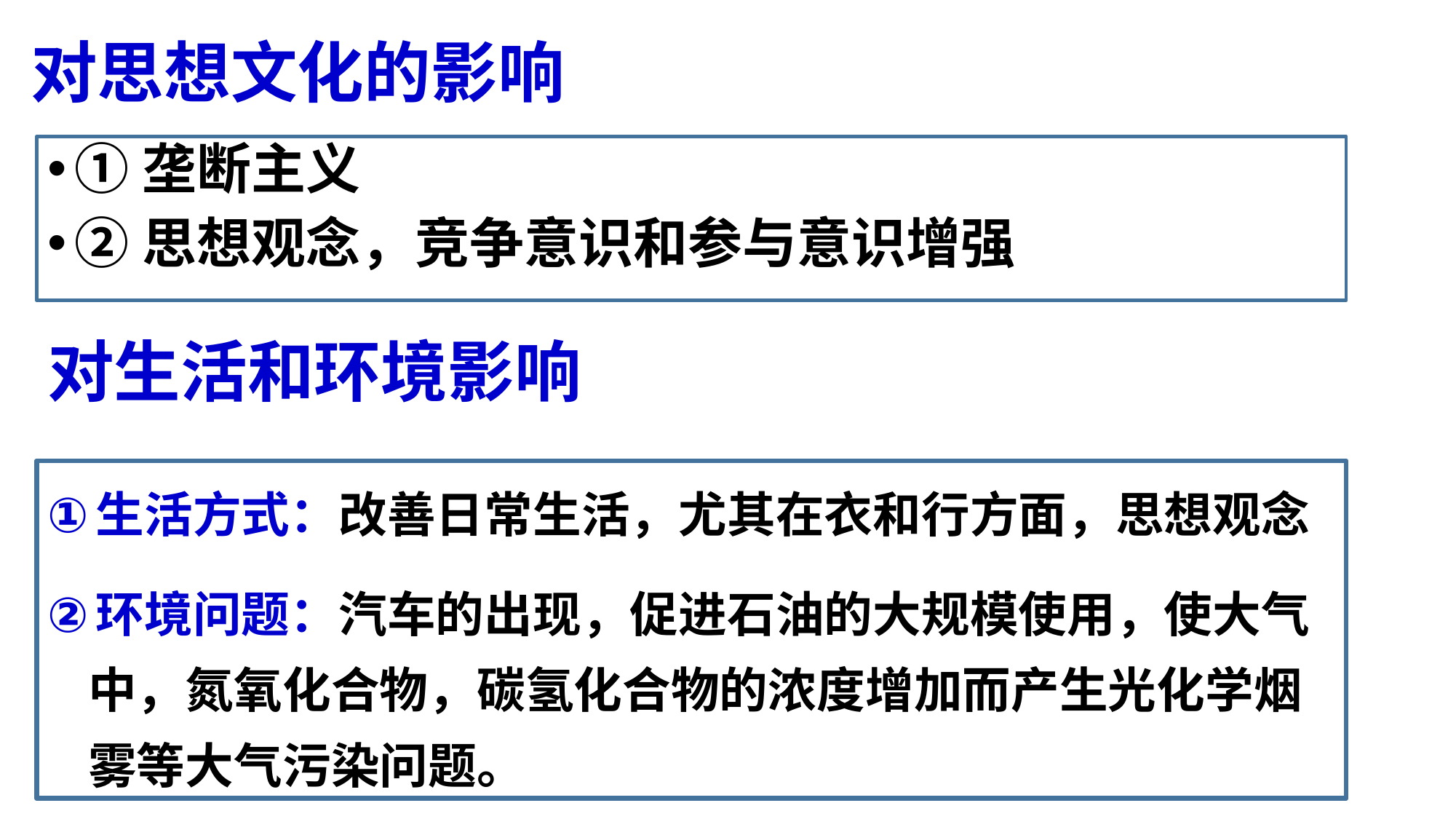

# 对思想文化的影响
①垄断主义
②思想观念，竞争意识和参与意识增强
对生活和环境影响
生活方式：改善日常生活，尤其在衣和行方面，思想观念
环境问题：汽车的出现，促进石油的大规模使用，使大气中，氮氧化合物，碳氢化合物的浓度增加而产生光化学烟雾等大气污染问题。